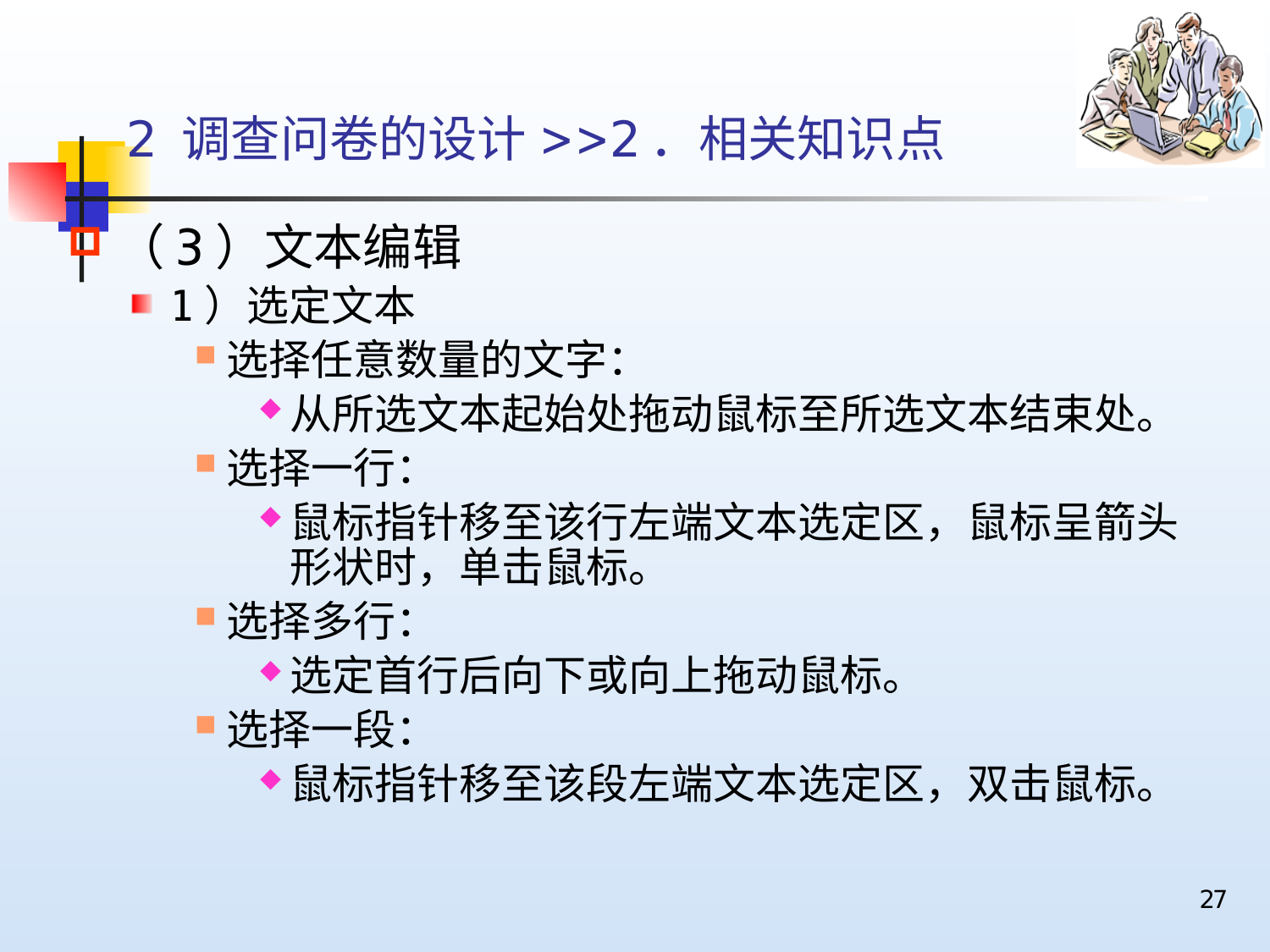

# 2 调查问卷的设计>>2．相关知识点
（3）文本编辑
1）选定文本
选择任意数量的文字：
从所选文本起始处拖动鼠标至所选文本结束处。
选择一行：
鼠标指针移至该行左端文本选定区，鼠标呈箭头形状时，单击鼠标。
选择多行：
选定首行后向下或向上拖动鼠标。
选择一段：
鼠标指针移至该段左端文本选定区，双击鼠标。

27